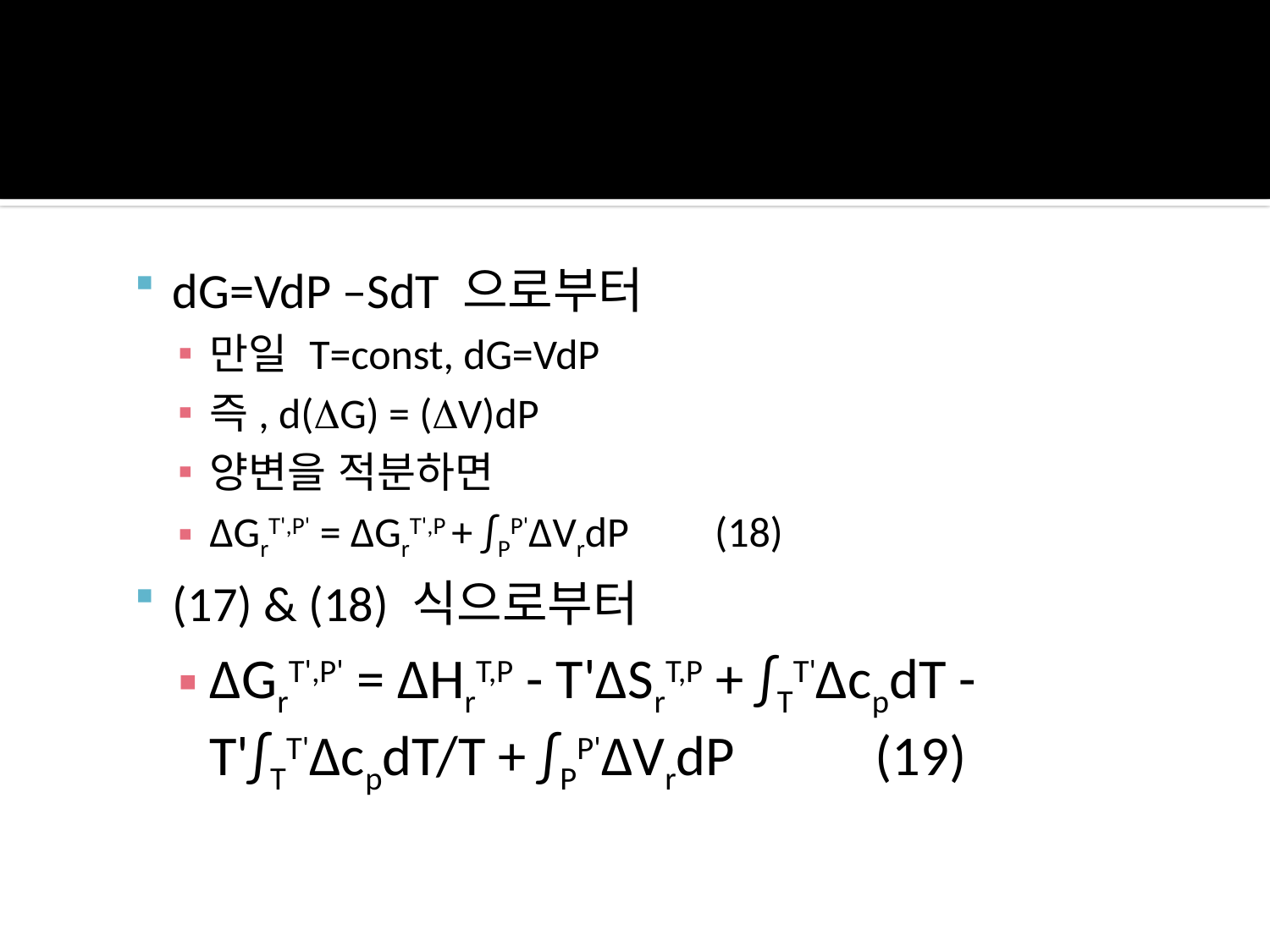

dG=VdP –SdT 으로부터
만일 T=const, dG=VdP
즉, d(ΔG) = (ΔV)dP
양변을 적분하면
ΔGrT',P' = ΔGrT',P + ∫PP'ΔVrdP         (18)
(17) & (18) 식으로부터
ΔGrT',P' = ΔHrT,P - T'ΔSrT,P + ∫TT'ΔcpdT - T'∫TT'ΔcpdT/T + ∫PP'ΔVrdP           (19)